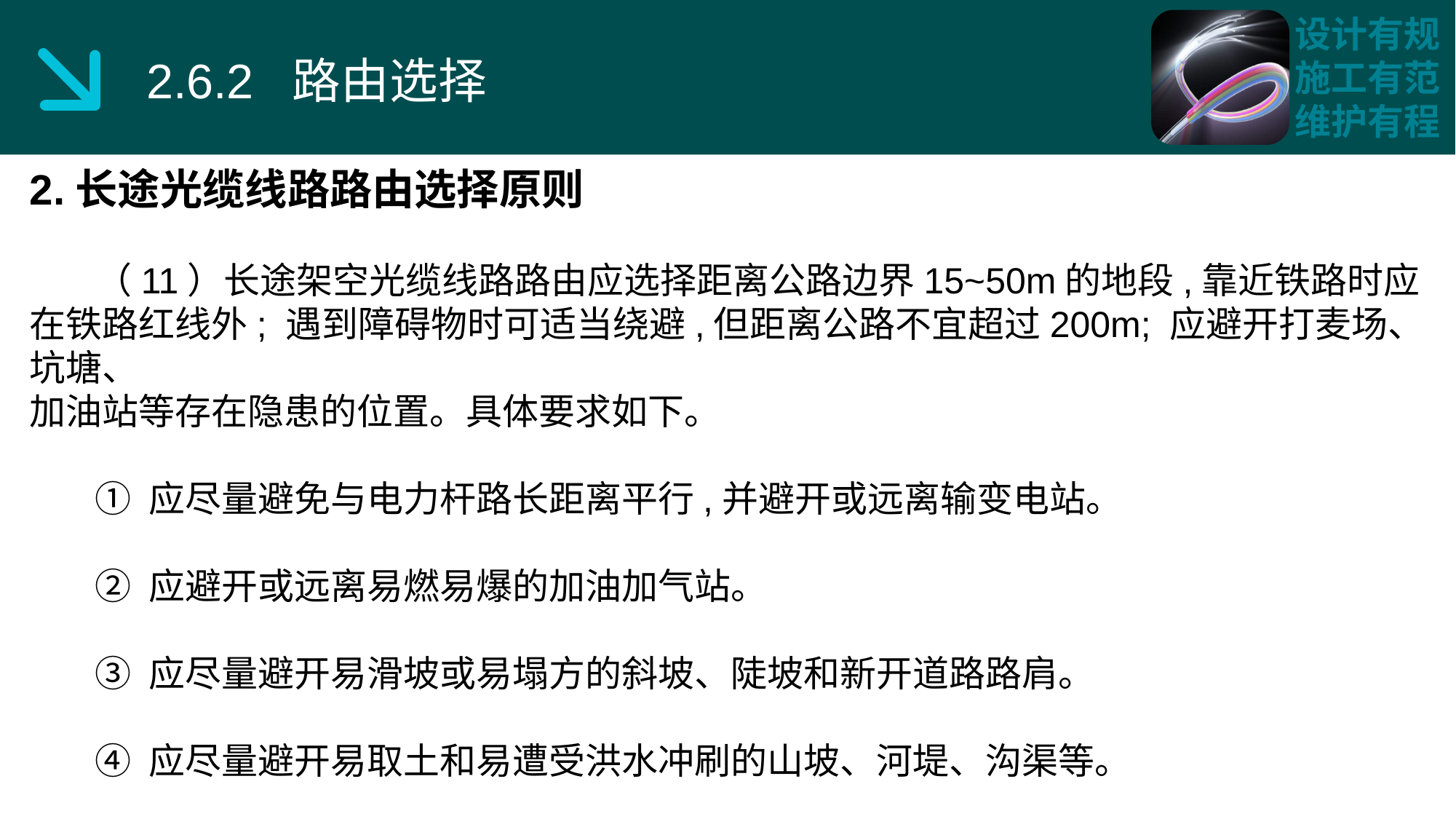

2.6.2  路由选择

2.长途光缆线路路由选择原则

       （11）长途架空光缆线路路由应选择距离公路边界15~50m的地段,靠近铁路时应在铁路红线外; 遇到障碍物时可适当绕避,但距离公路不宜超过200m; 应避开打麦场、坑塘、
加油站等存在隐患的位置。具体要求如下。

        ① 应尽量避免与电力杆路长距离平行,并避开或远离输变电站。

        ② 应避开或远离易燃易爆的加油加气站。

        ③ 应尽量避开易滑坡或易塌方的斜坡、陡坡和新开道路路肩。

        ④ 应尽量避开易取土和易遭受洪水冲刷的山坡、河堤、沟渠等。